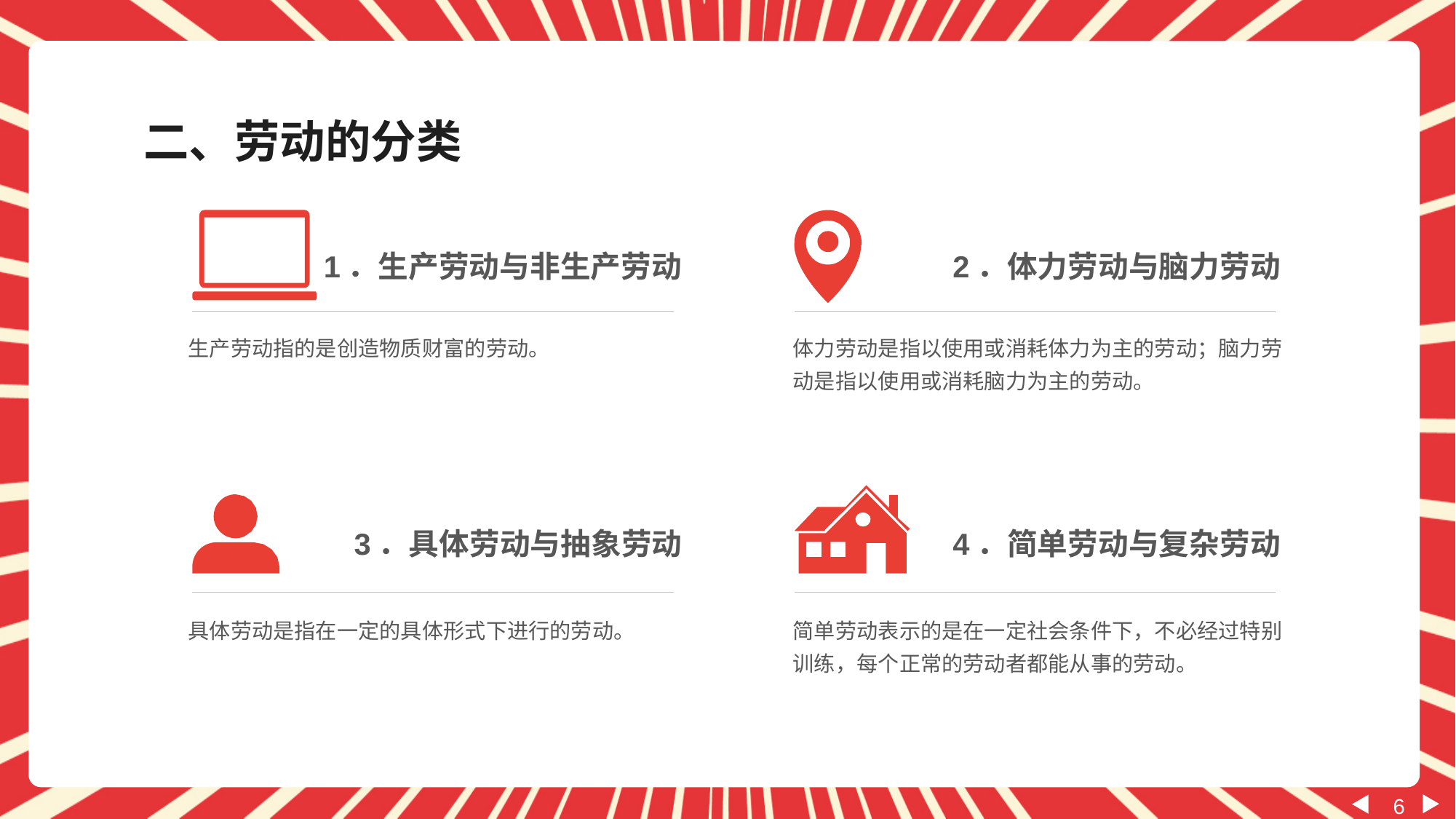

二、劳动的分类

1．生产劳动与非生产劳动
2．体力劳动与脑力劳动
生产劳动指的是创造物质财富的劳动。
体力劳动是指以使用或消耗体力为主的劳动；脑力劳动是指以使用或消耗脑力为主的劳动。

3．具体劳动与抽象劳动
4．简单劳动与复杂劳动
具体劳动是指在一定的具体形式下进行的劳动。
简单劳动表示的是在一定社会条件下，不必经过特别训练，每个正常的劳动者都能从事的劳动。